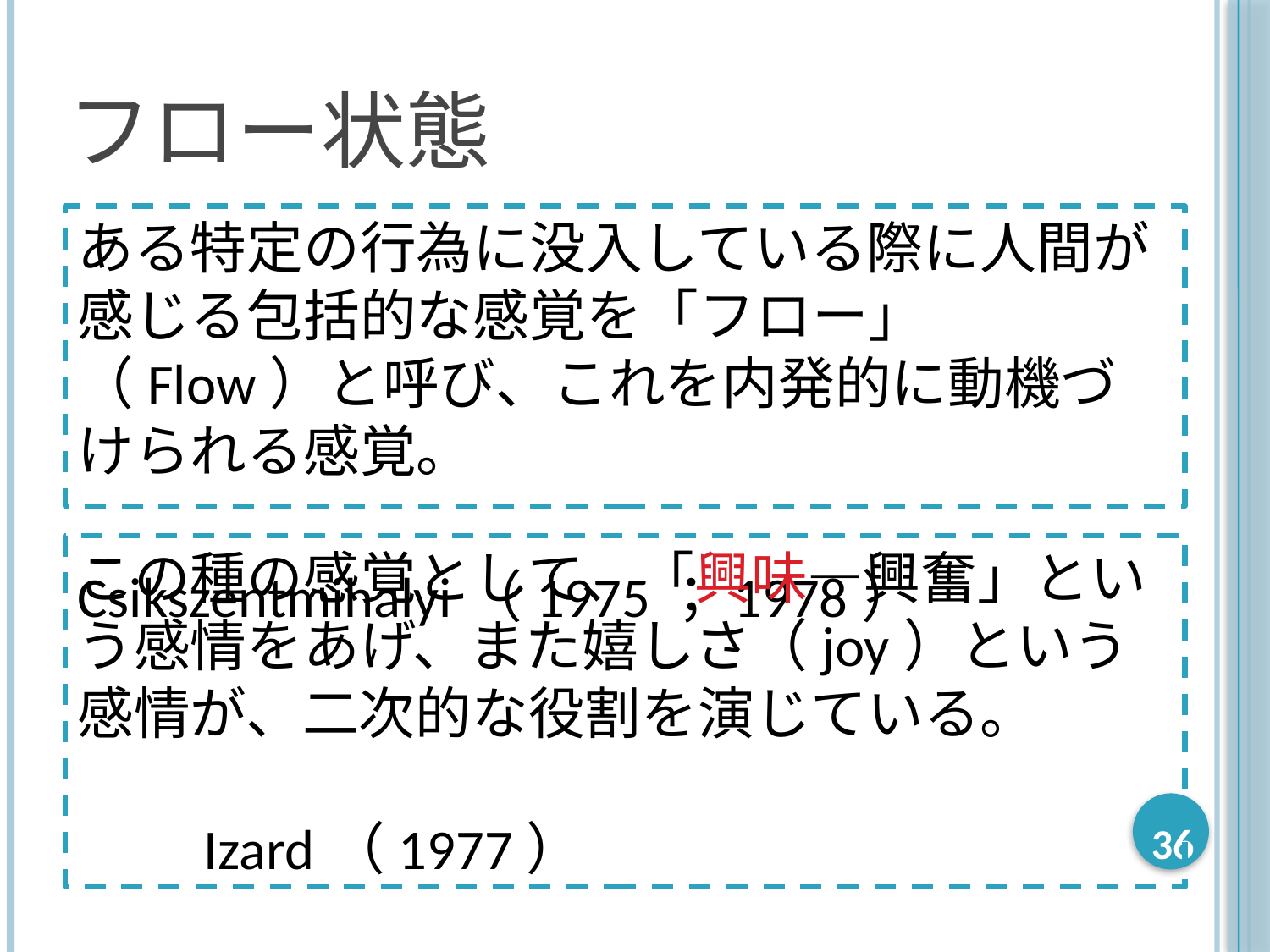

# フロー状態
ある特定の行為に没入している際に人間が感じる包括的な感覚を「フロー」（Flow）と呼び、これを内発的に動機づけられる感覚。
　　　　　　　　　　Csikszentmihalyi（1975；1978）
この種の感覚として、「興味―興奮」という感情をあげ、また嬉しさ（joy）という感情が、二次的な役割を演じている。
　　　　　　　　　　　　　　　　　　　　　Izard（1977）
36